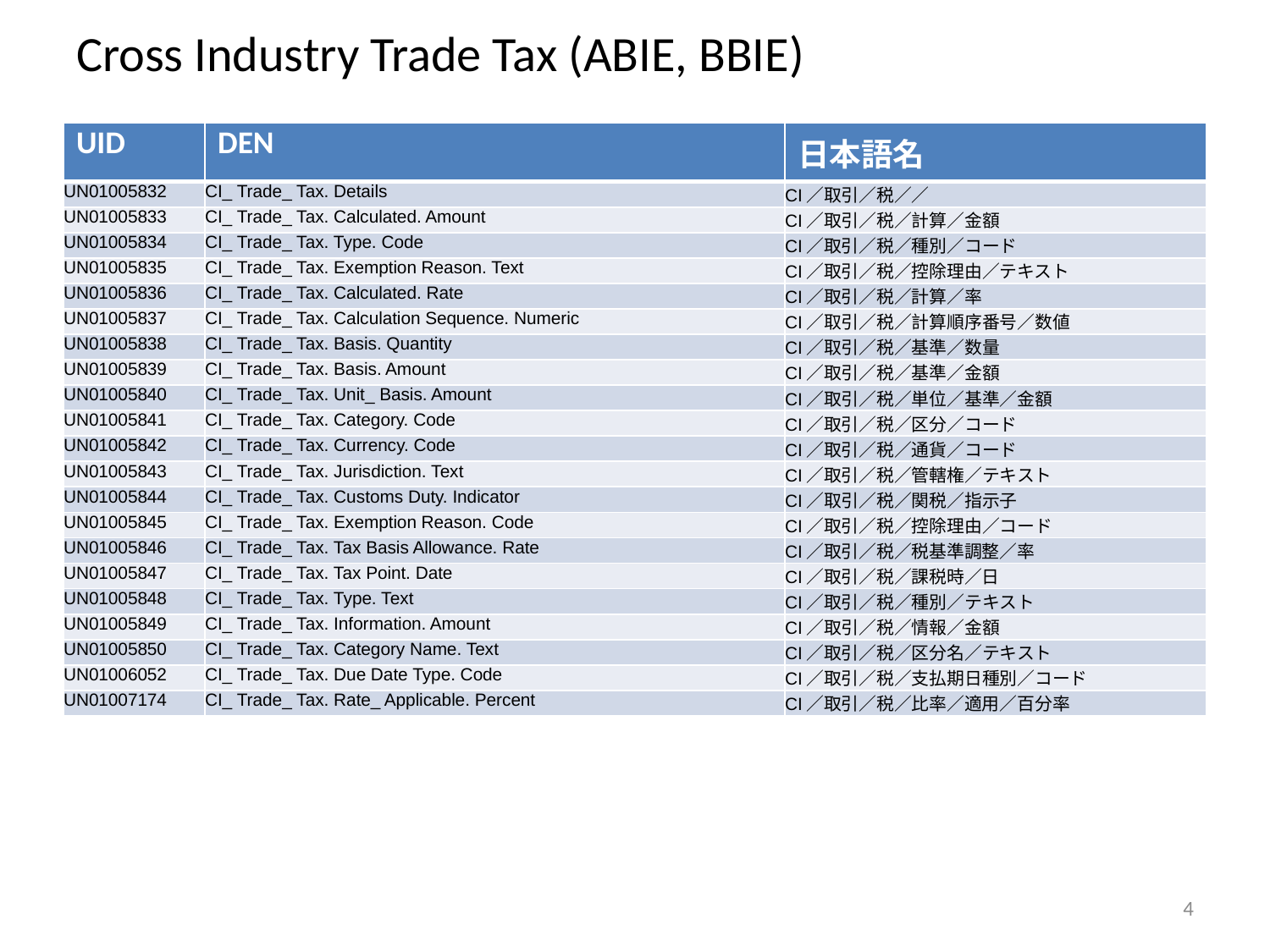

# Cross Industry Trade Tax (ABIE, BBIE)
| UID | DEN | 日本語名 |
| --- | --- | --- |
| UN01005832 | CI\_ Trade\_ Tax. Details | CI／取引／税／／ |
| UN01005833 | CI\_ Trade\_ Tax. Calculated. Amount | CI／取引／税／計算／金額 |
| UN01005834 | CI\_ Trade\_ Tax. Type. Code | CI／取引／税／種別／コード |
| UN01005835 | CI\_ Trade\_ Tax. Exemption Reason. Text | CI／取引／税／控除理由／テキスト |
| UN01005836 | CI\_ Trade\_ Tax. Calculated. Rate | CI／取引／税／計算／率 |
| UN01005837 | CI\_ Trade\_ Tax. Calculation Sequence. Numeric | CI／取引／税／計算順序番号／数値 |
| UN01005838 | CI\_ Trade\_ Tax. Basis. Quantity | CI／取引／税／基準／数量 |
| UN01005839 | CI\_ Trade\_ Tax. Basis. Amount | CI／取引／税／基準／金額 |
| UN01005840 | CI\_ Trade\_ Tax. Unit\_ Basis. Amount | CI／取引／税／単位／基準／金額 |
| UN01005841 | CI\_ Trade\_ Tax. Category. Code | CI／取引／税／区分／コード |
| UN01005842 | CI\_ Trade\_ Tax. Currency. Code | CI／取引／税／通貨／コード |
| UN01005843 | CI\_ Trade\_ Tax. Jurisdiction. Text | CI／取引／税／管轄権／テキスト |
| UN01005844 | CI\_ Trade\_ Tax. Customs Duty. Indicator | CI／取引／税／関税／指示子 |
| UN01005845 | CI\_ Trade\_ Tax. Exemption Reason. Code | CI／取引／税／控除理由／コード |
| UN01005846 | CI\_ Trade\_ Tax. Tax Basis Allowance. Rate | CI／取引／税／税基準調整／率 |
| UN01005847 | CI\_ Trade\_ Tax. Tax Point. Date | CI／取引／税／課税時／日 |
| UN01005848 | CI\_ Trade\_ Tax. Type. Text | CI／取引／税／種別／テキスト |
| UN01005849 | CI\_ Trade\_ Tax. Information. Amount | CI／取引／税／情報／金額 |
| UN01005850 | CI\_ Trade\_ Tax. Category Name. Text | CI／取引／税／区分名／テキスト |
| UN01006052 | CI\_ Trade\_ Tax. Due Date Type. Code | CI／取引／税／支払期日種別／コード |
| UN01007174 | CI\_ Trade\_ Tax. Rate\_ Applicable. Percent | CI／取引／税／比率／適用／百分率 |
4